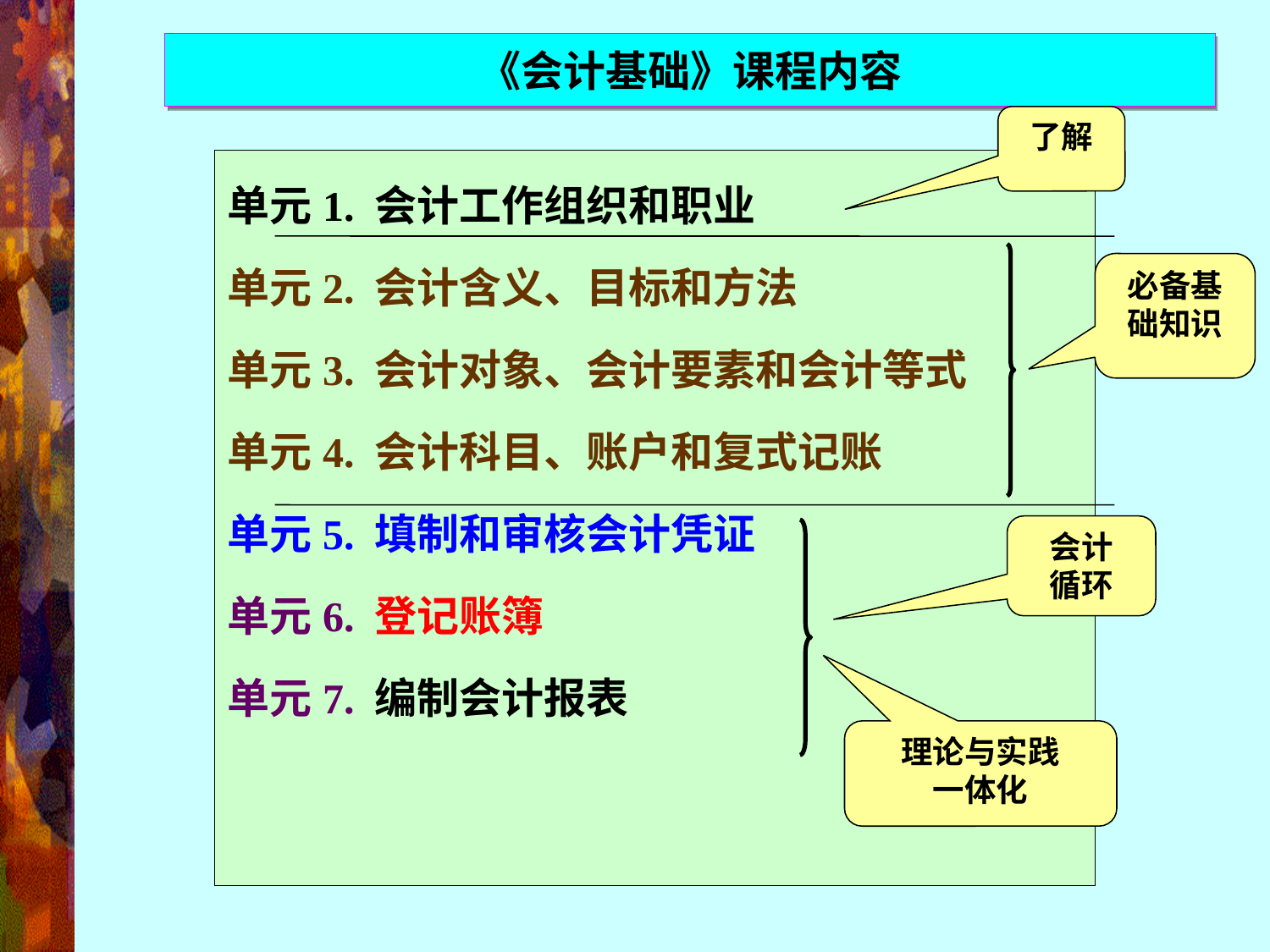

# 《会计基础》课程内容
了解
单元1. 会计工作组织和职业
单元2. 会计含义、目标和方法
单元3. 会计对象、会计要素和会计等式
单元4. 会计科目、账户和复式记账
单元5. 填制和审核会计凭证
单元6. 登记账簿
单元7. 编制会计报表

必备基础知识

会计
循环

理论与实践
一体化